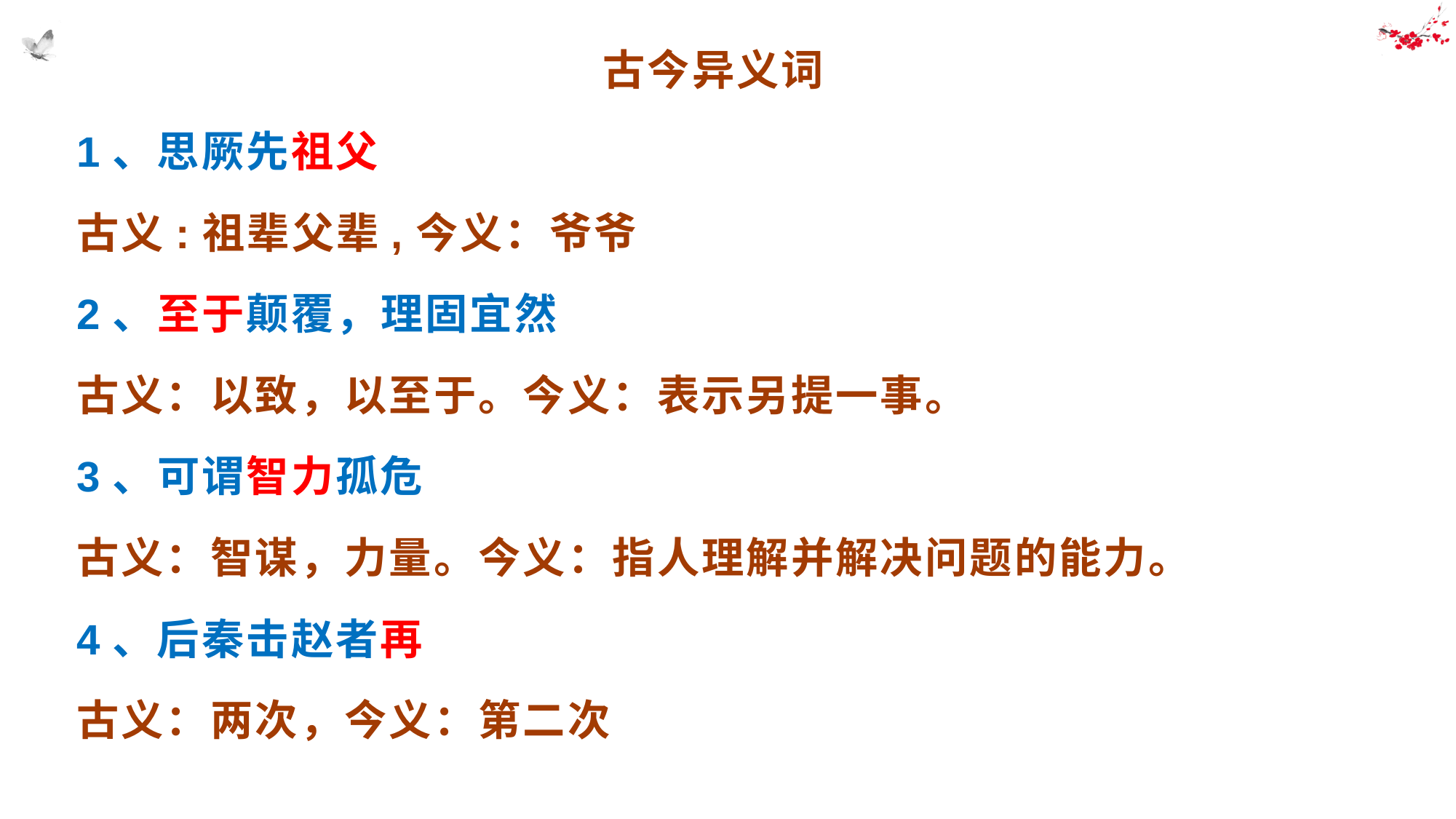

古今异义词
1、思厥先祖父
古义:祖辈父辈,今义：爷爷
2、至于颠覆，理固宜然
古义：以致，以至于。今义：表示另提一事。
3、可谓智力孤危
古义：智谋，力量。今义：指人理解并解决问题的能力。
4、后秦击赵者再
古义：两次，今义：第二次